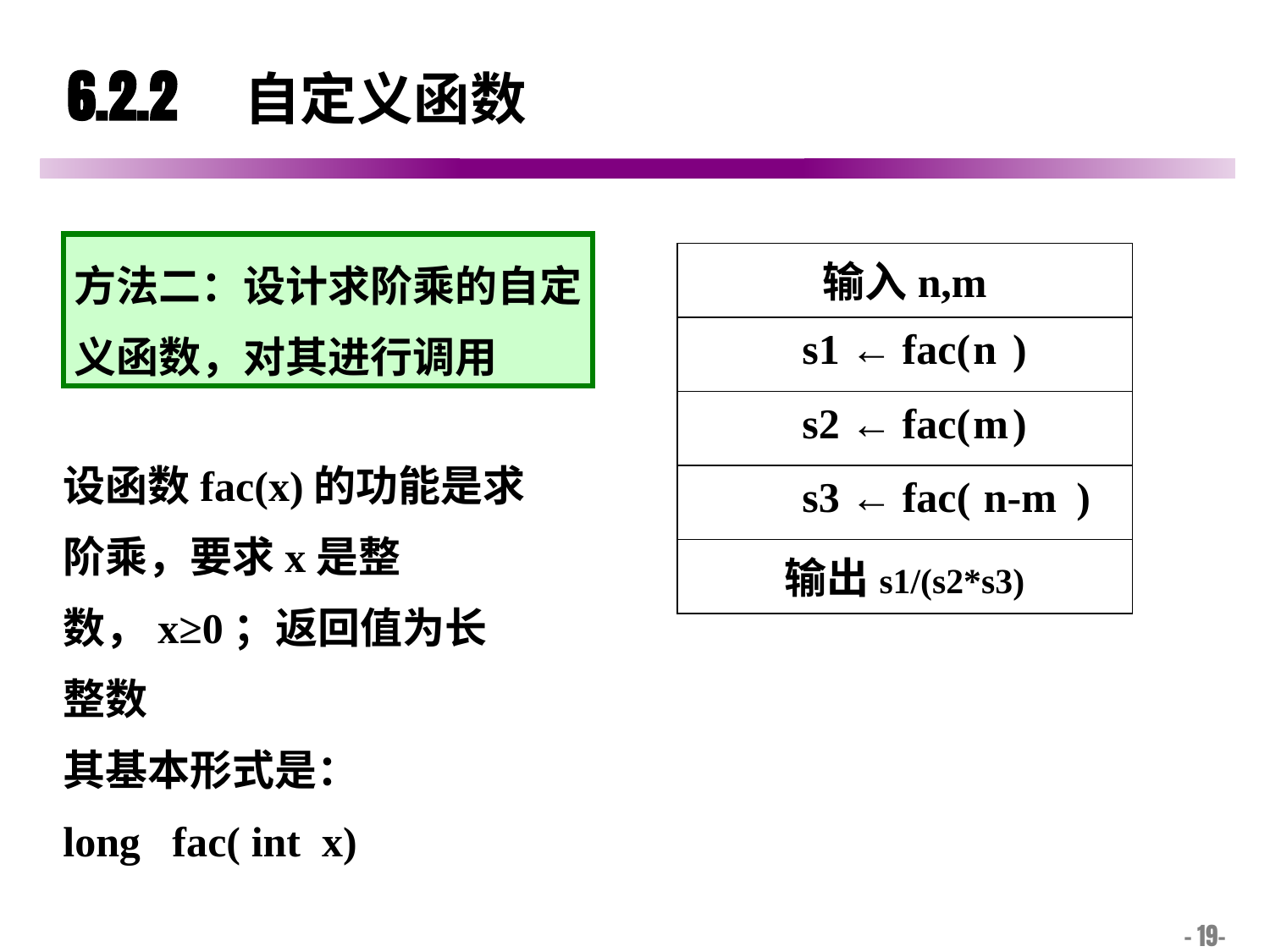

# 6.2.2    自定义函数
方法二：设计求阶乘的自定义函数，对其进行调用

输入n,m

s1
←
fac(    )
n

s2
←
fac(    )
m
设函数fac(x)的功能是求阶乘，要求x是整数，x≥0；返回值为长整数
其基本形式是：
long   fac( int  x)

s3
←
fac(          )
n-m
输出s1/(s2*s3)
 - 19-